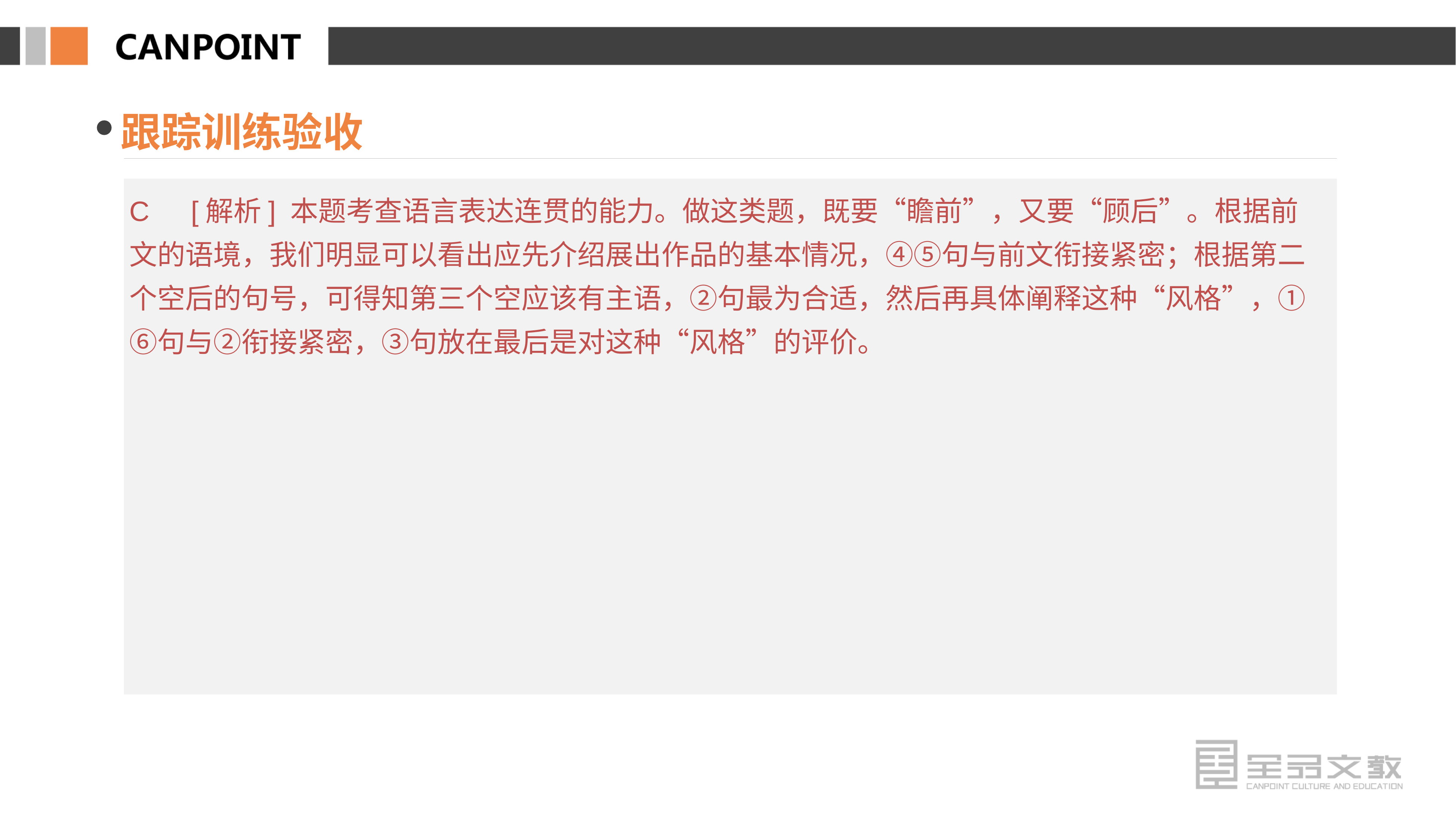

跟踪训练验收

C　[解析] 本题考查语言表达连贯的能力。做这类题，既要“瞻前”，又要“顾后”。根据前文的语境，我们明显可以看出应先介绍展出作品的基本情况，④⑤句与前文衔接紧密；根据第二个空后的句号，可得知第三个空应该有主语，②句最为合适，然后再具体阐释这种“风格”，①⑥句与②衔接紧密，③句放在最后是对这种“风格”的评价。